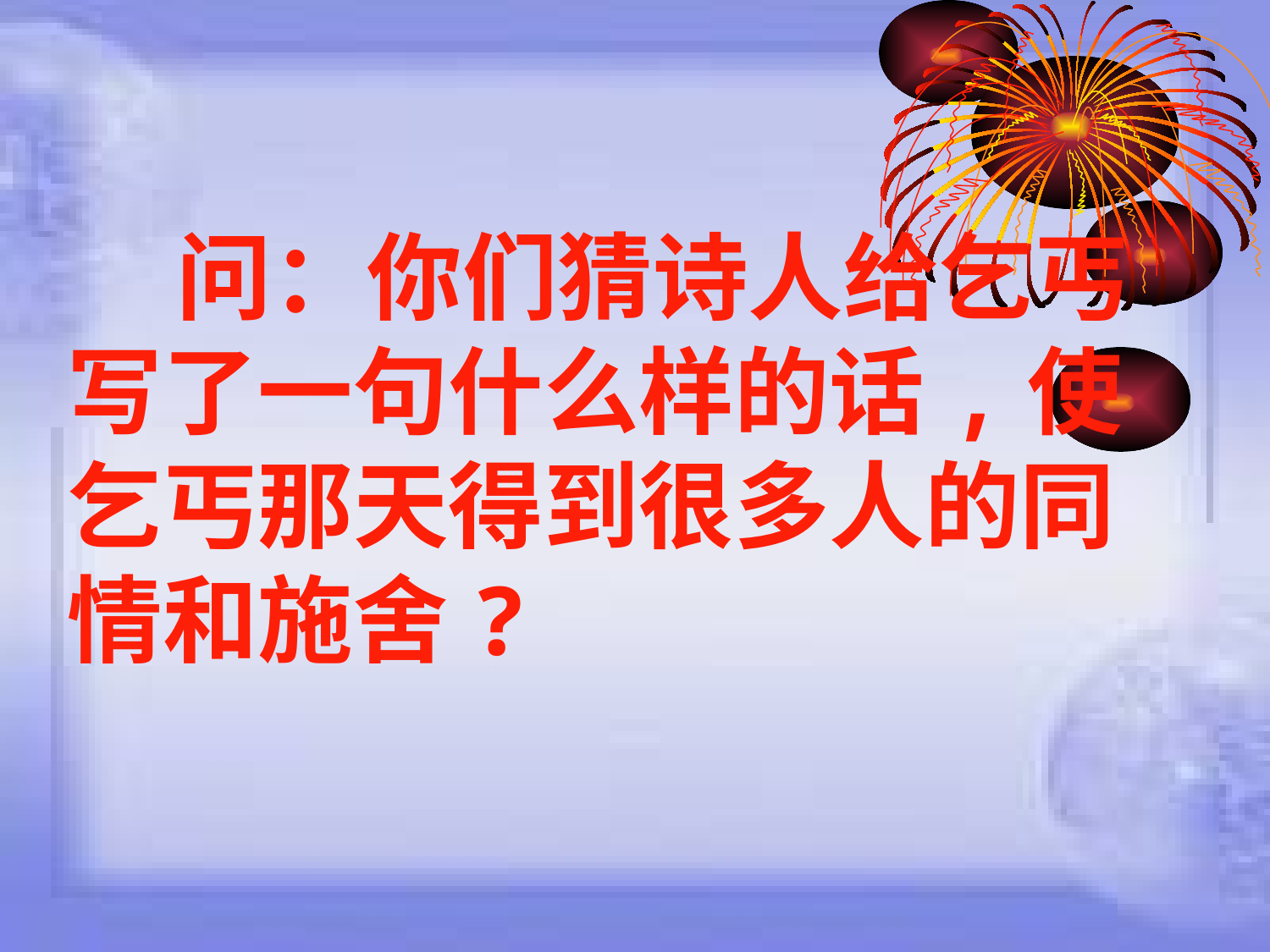

# 问：你们猜诗人给乞丐写了一句什么样的话,使乞丐那天得到很多人的同情和施舍?